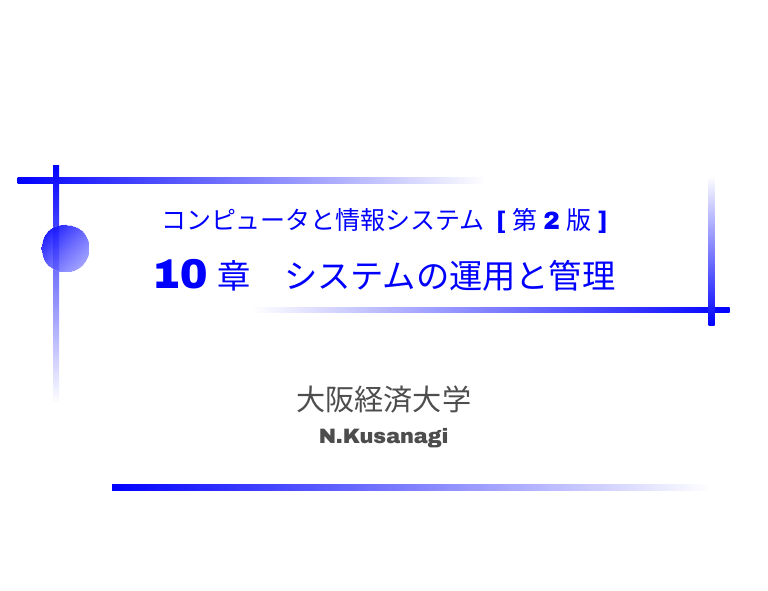

# コンピュータと情報システム [第2版] 10章　システムの運用と管理
大阪経済大学
N.Kusanagi